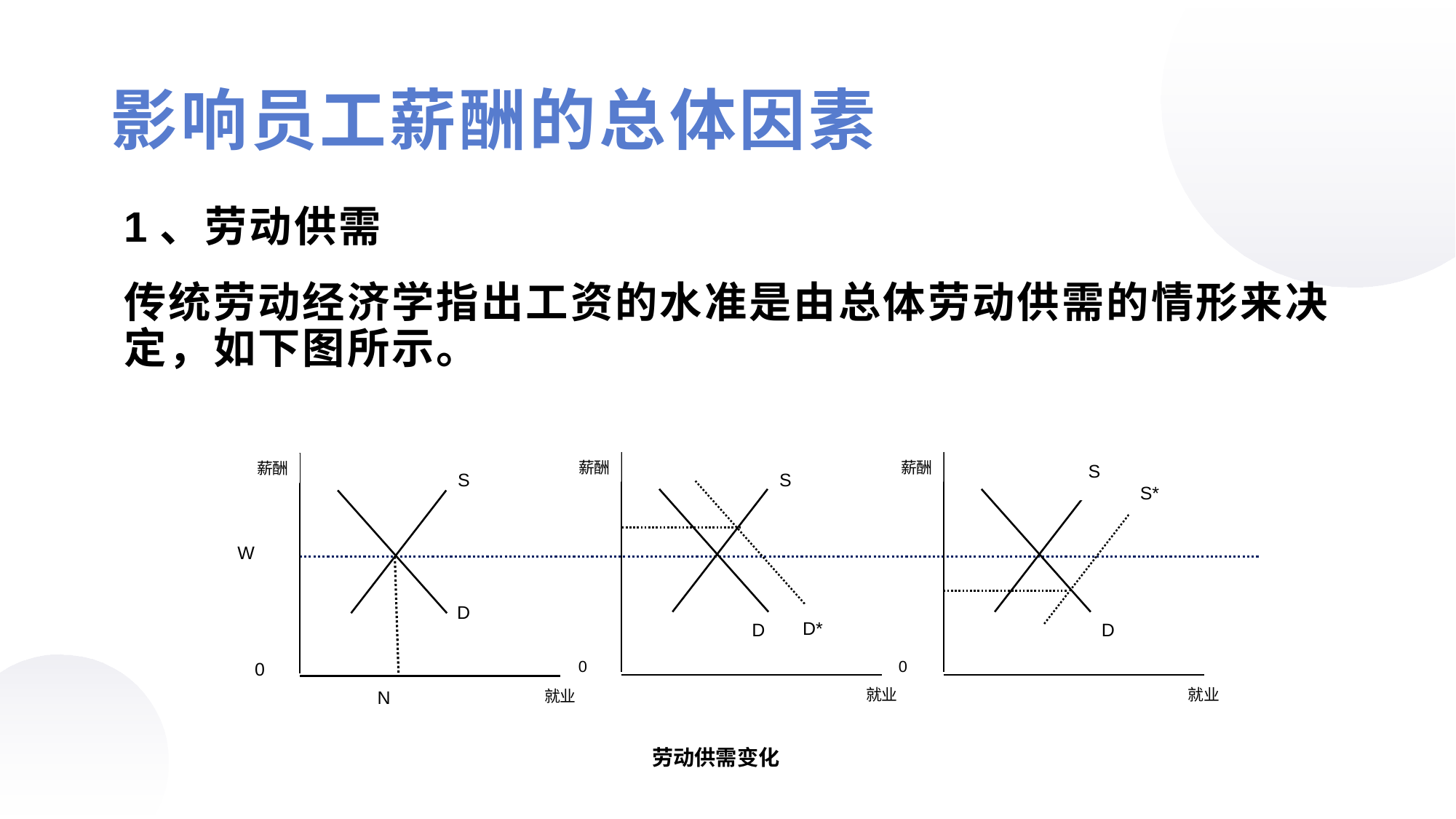

影响员工薪酬的总体因素
1、劳动供需
传统劳动经济学指出工资的水准是由总体劳动供需的情形来决定，如下图所示。

薪酬
薪酬
薪酬
S
S
S
S*
W
D
D*
D
D
0
0
0

就业
就业
就业
N
劳动供需变化